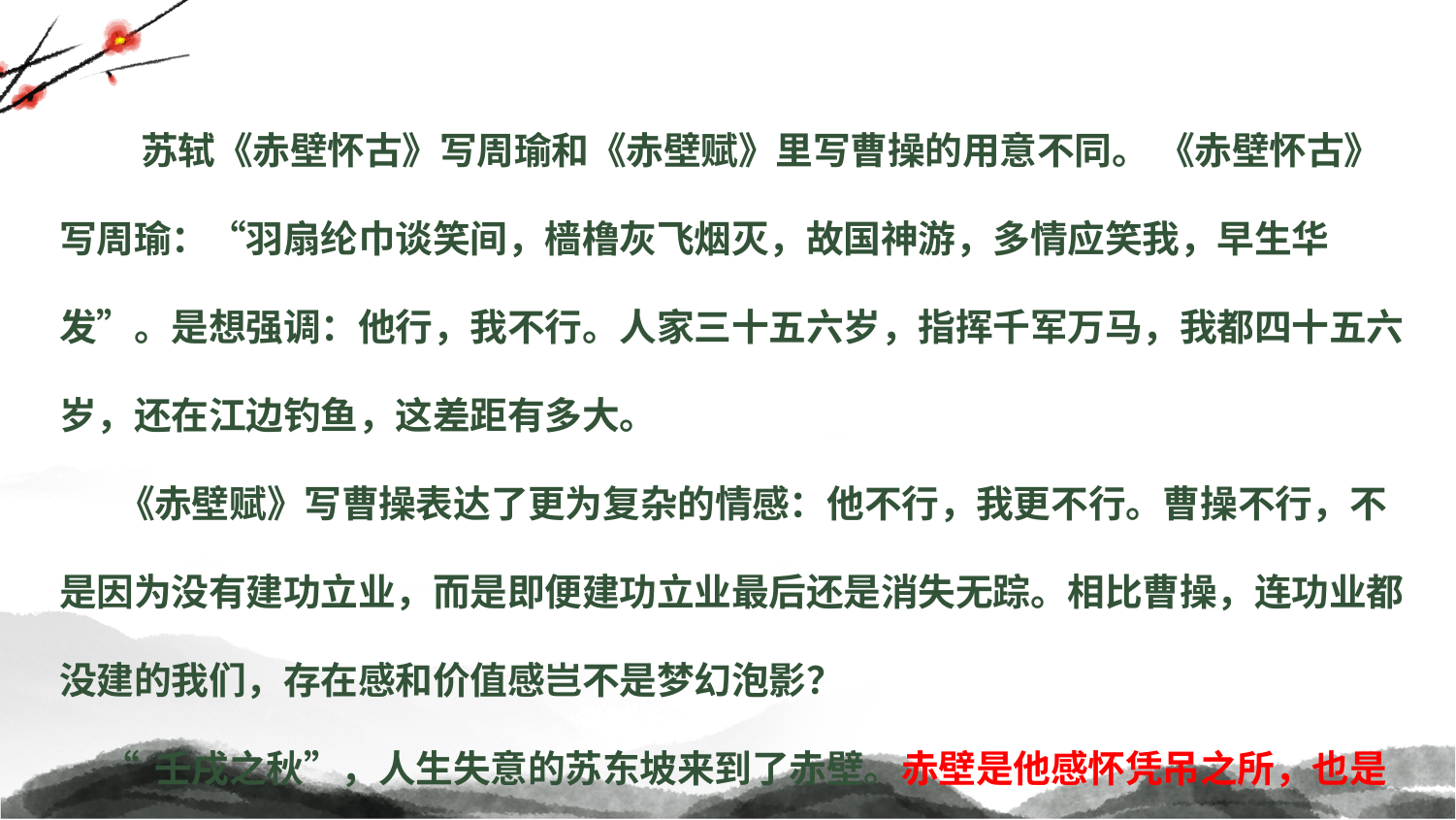

苏轼《赤壁怀古》写周瑜和《赤壁赋》里写曹操的用意不同。 《赤壁怀古》写周瑜：“羽扇纶巾谈笑间，樯橹灰飞烟灭，故国神游，多情应笑我，早生华发”。是想强调：他行，我不行。人家三十五六岁，指挥千军万马，我都四十五六岁，还在江边钓鱼，这差距有多大。
     《赤壁赋》写曹操表达了更为复杂的情感：他不行，我更不行。曹操不行，不是因为没有建功立业，而是即便建功立业最后还是消失无踪。相比曹操，连功业都没建的我们，存在感和价值感岂不是梦幻泡影？
     “壬戌之秋”，人生失意的苏东坡来到了赤壁。赤壁是他感怀凭吊之所，也是他伤心悲叹之地。赤壁没有改善他心中的痛苦，反而让痛苦更浓重。是这样一直痛苦下去，还是最终走出困局，实现了新的超越呢？